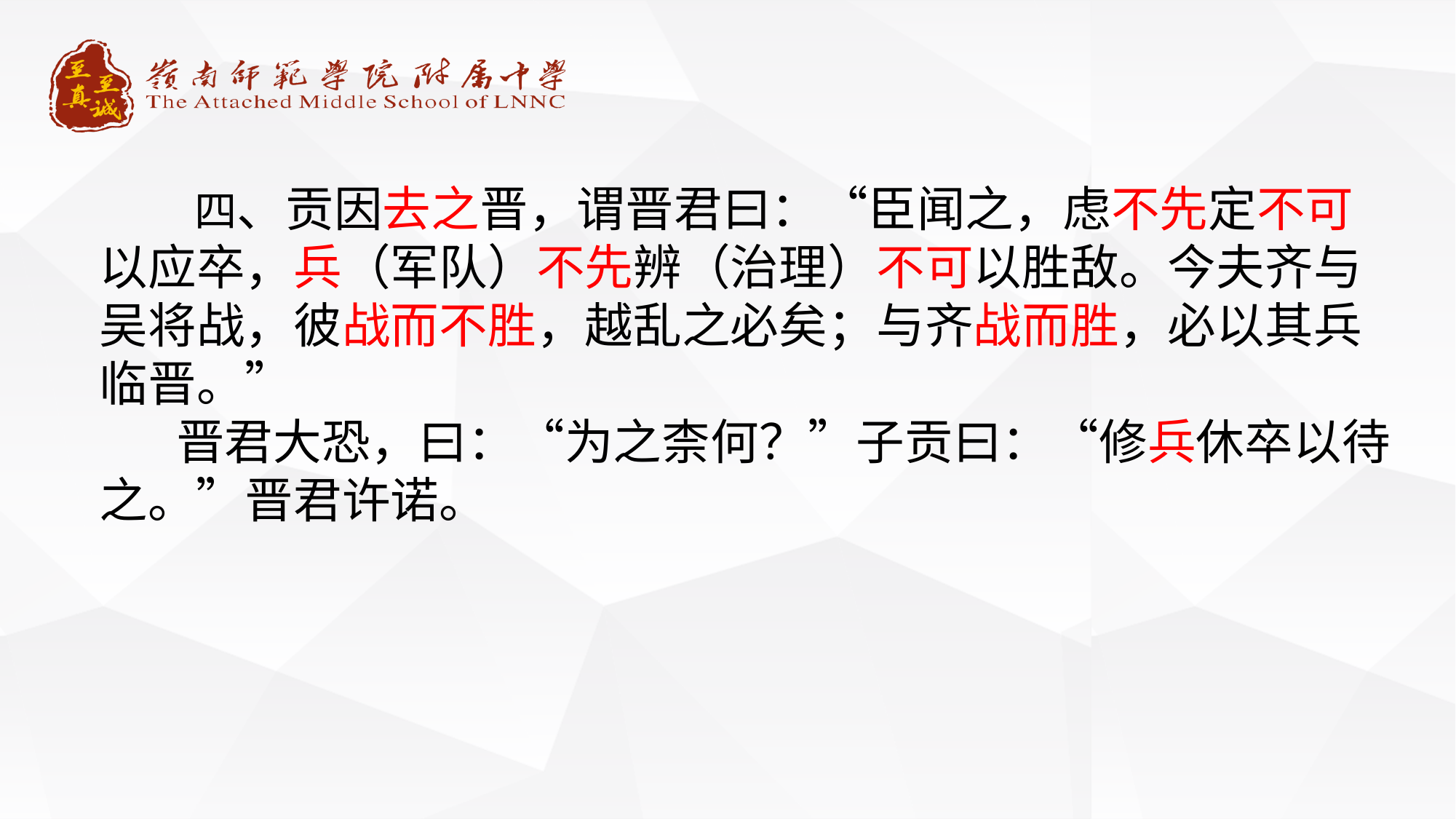

四、贡因去之晋，谓晋君曰：“臣闻之，虑不先定不可以应卒，兵（军队）不先辨（治理）不可以胜敌。今夫齐与吴将战，彼战而不胜，越乱之必矣；与齐战而胜，必以其兵临晋。”
      晋君大恐，曰：“为之柰何？”子贡曰：“修兵休卒以待之。”晋君许诺。